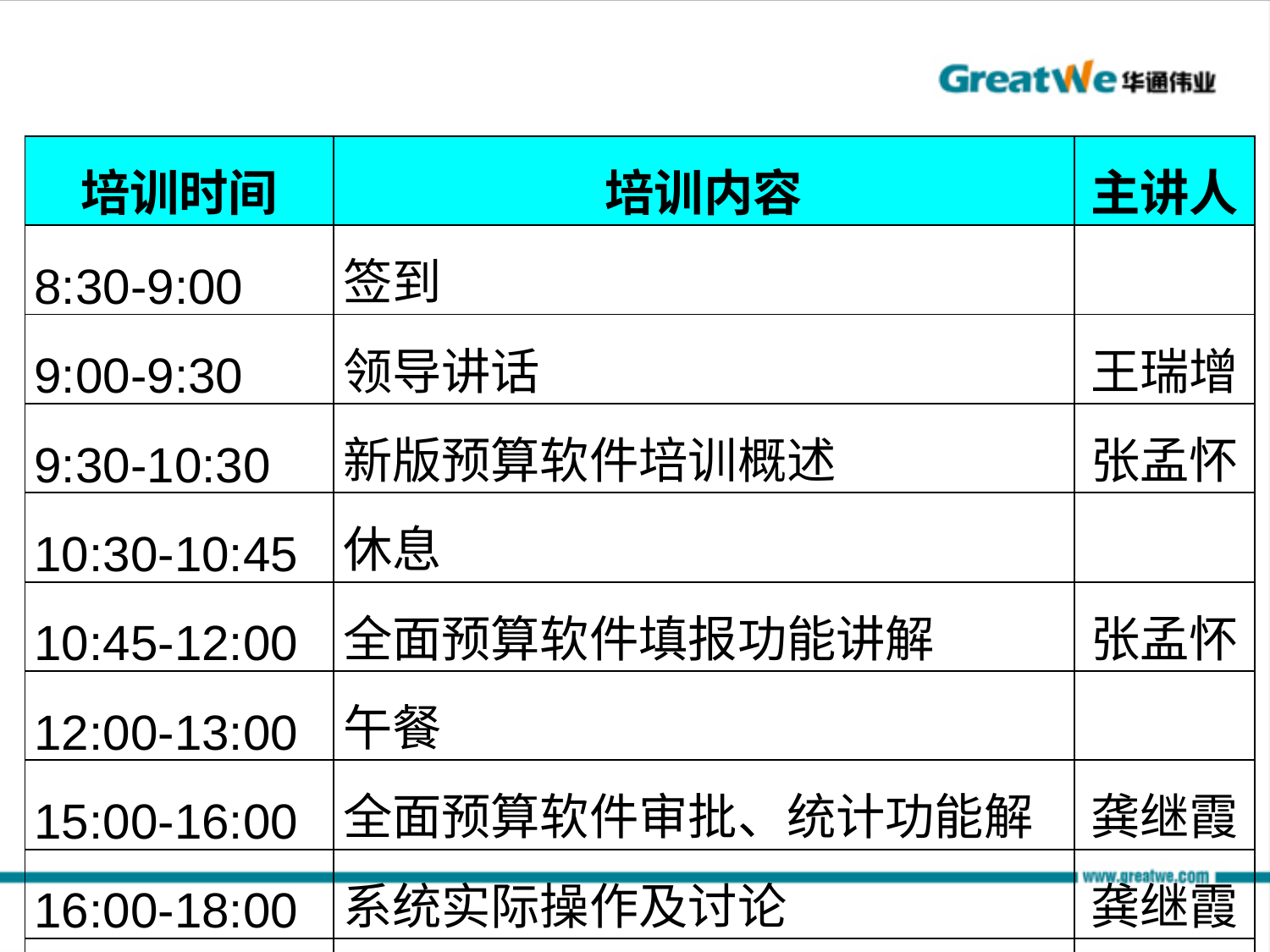

#
| 培训时间 | 培训内容 | 主讲人 |
| --- | --- | --- |
| 8:30-9:00 | 签到 |  |
| 9:00-9:30 | 领导讲话 | 王瑞增 |
| 9:30-10:30 | 新版预算软件培训概述 | 张孟怀 |
| 10:30-10:45 | 休息 |  |
| 10:45-12:00 | 全面预算软件填报功能讲解 | 张孟怀 |
| 12:00-13:00 | 午餐 |  |
| 15:00-16:00 | 全面预算软件审批、统计功能解 | 龚继霞 |
| 16:00-18:00 | 系统实际操作及讨论 | 龚继霞 |
| 18:30 | 晚宴 |  |